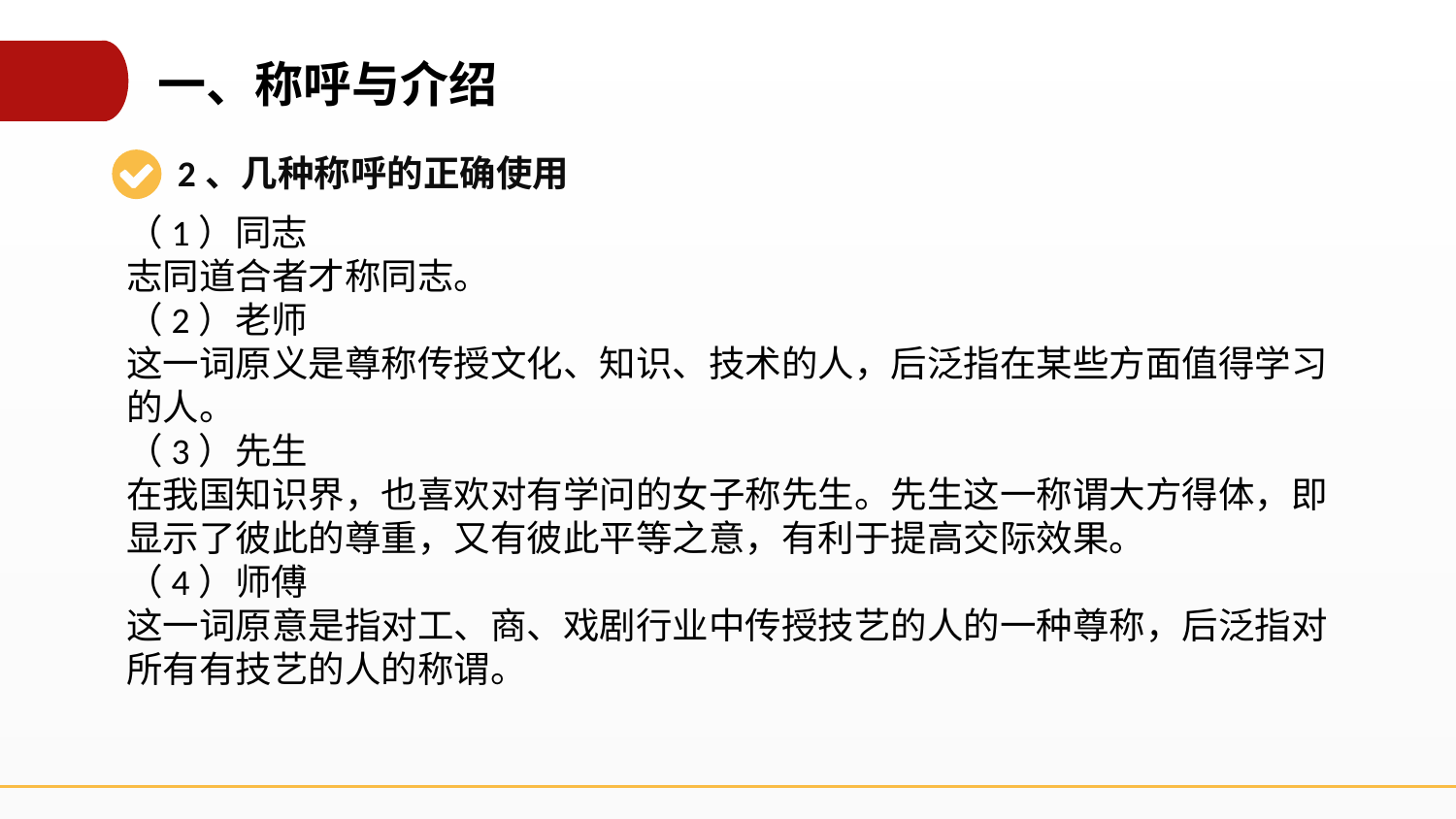

一、称呼与介绍

2、几种称呼的正确使用
（1）同志
志同道合者才称同志。
（2）老师
这一词原义是尊称传授文化、知识、技术的人，后泛指在某些方面值得学习的人。
（3）先生
在我国知识界，也喜欢对有学问的女子称先生。先生这一称谓大方得体，即显示了彼此的尊重，又有彼此平等之意，有利于提高交际效果。
（4）师傅
这一词原意是指对工、商、戏剧行业中传授技艺的人的一种尊称，后泛指对所有有技艺的人的称谓。